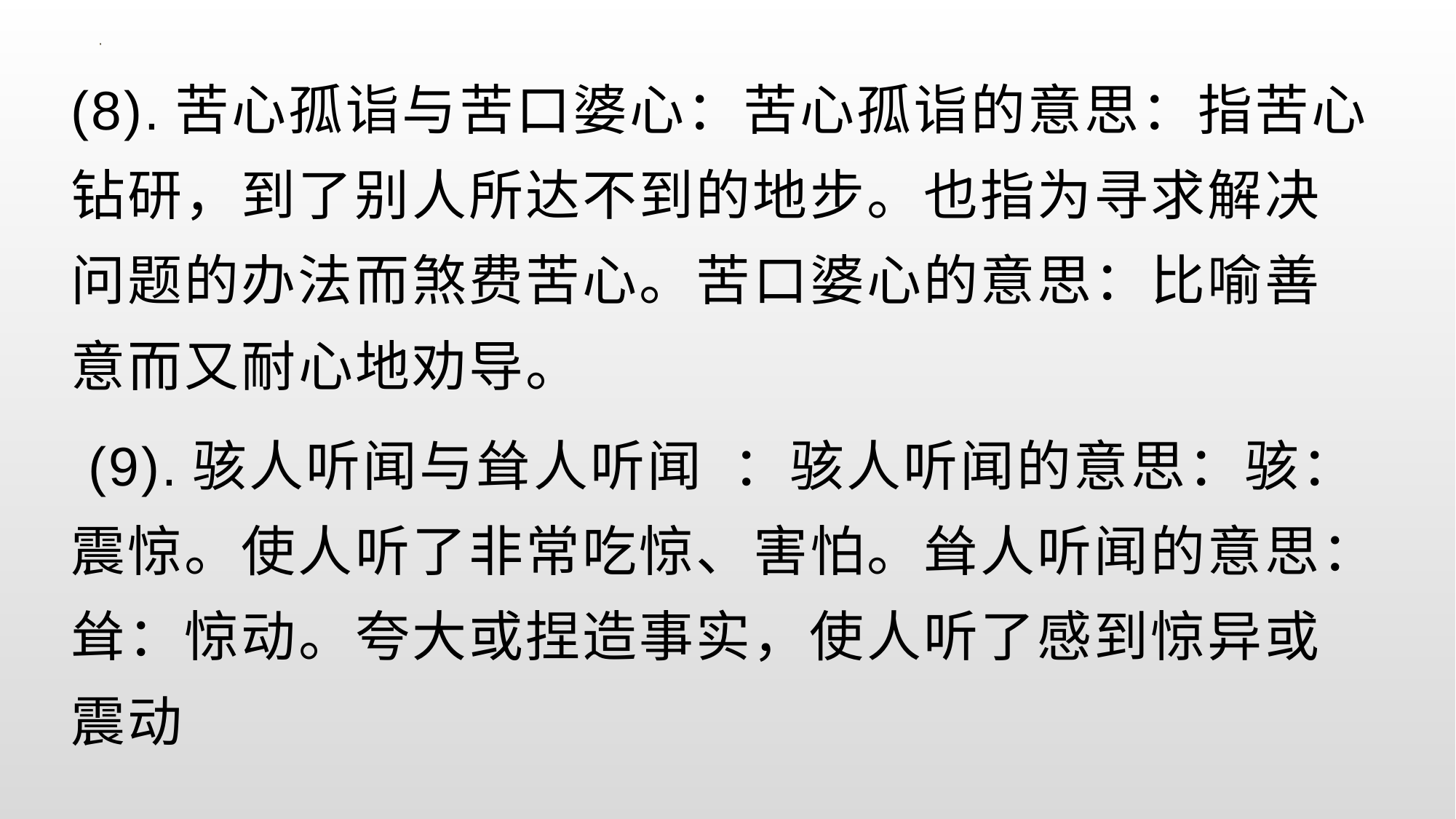

(8).苦心孤诣与苦口婆心：苦心孤诣的意思：指苦心钻研，到了别人所达不到的地步。也指为寻求解决问题的办法而煞费苦心。苦口婆心的意思：比喻善意而又耐心地劝导。
 (9).骇人听闻与耸人听闻  ：骇人听闻的意思：骇：震惊。使人听了非常吃惊、害怕。耸人听闻的意思：耸：惊动。夸大或捏造事实，使人听了感到惊异或震动